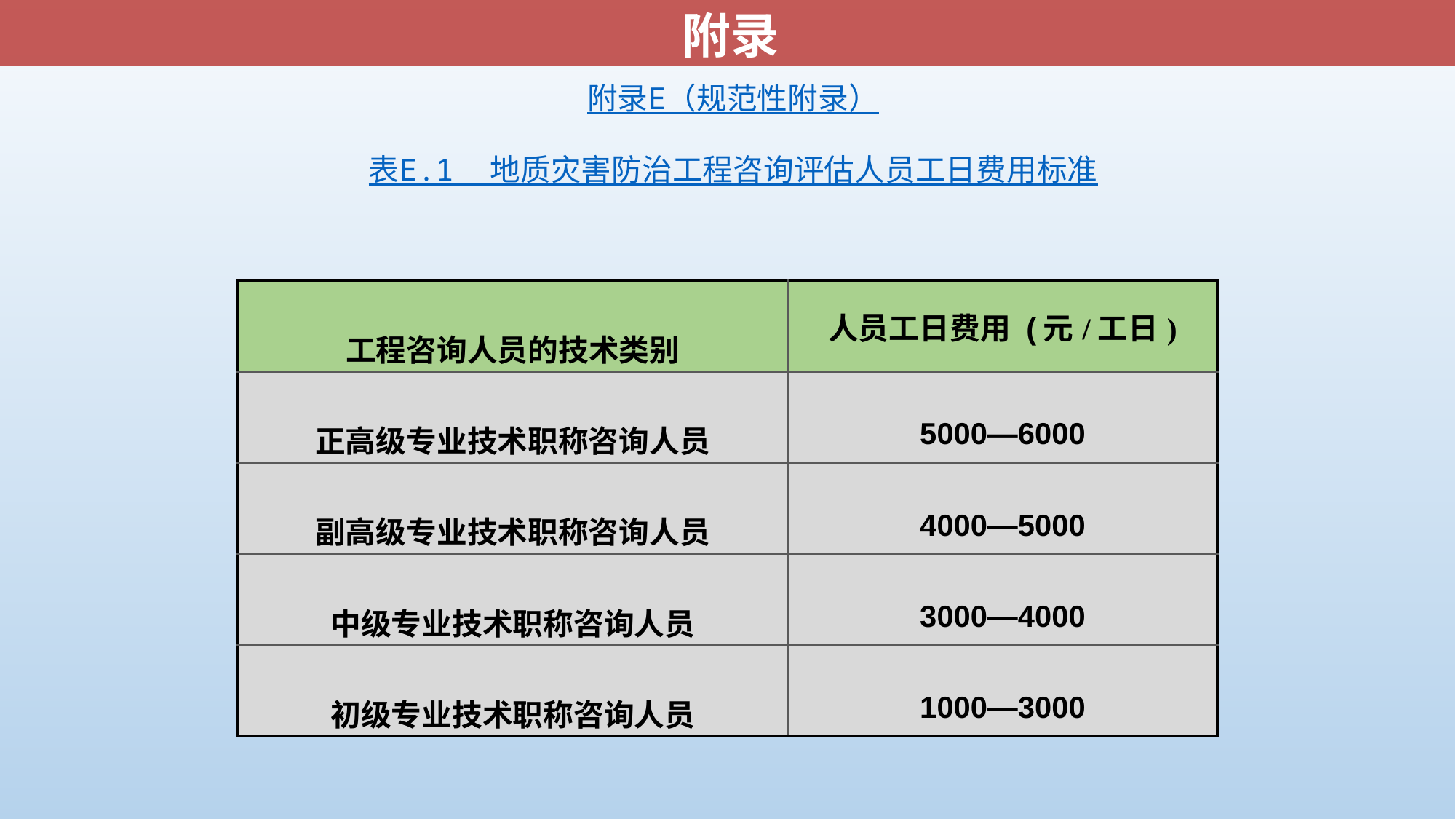

附录
附录E
（规范性附录）
表E.1  地质灾害防治工程咨询评估人员工日费用标准
| 工程咨询人员的技术类别 | 人员工日费用 (元/工日) |
| --- | --- |
| 正高级专业技术职称咨询人员 | 5000—6000 |
| 副高级专业技术职称咨询人员 | 4000—5000 |
| 中级专业技术职称咨询人员 | 3000—4000 |
| 初级专业技术职称咨询人员 | 1000—3000 |